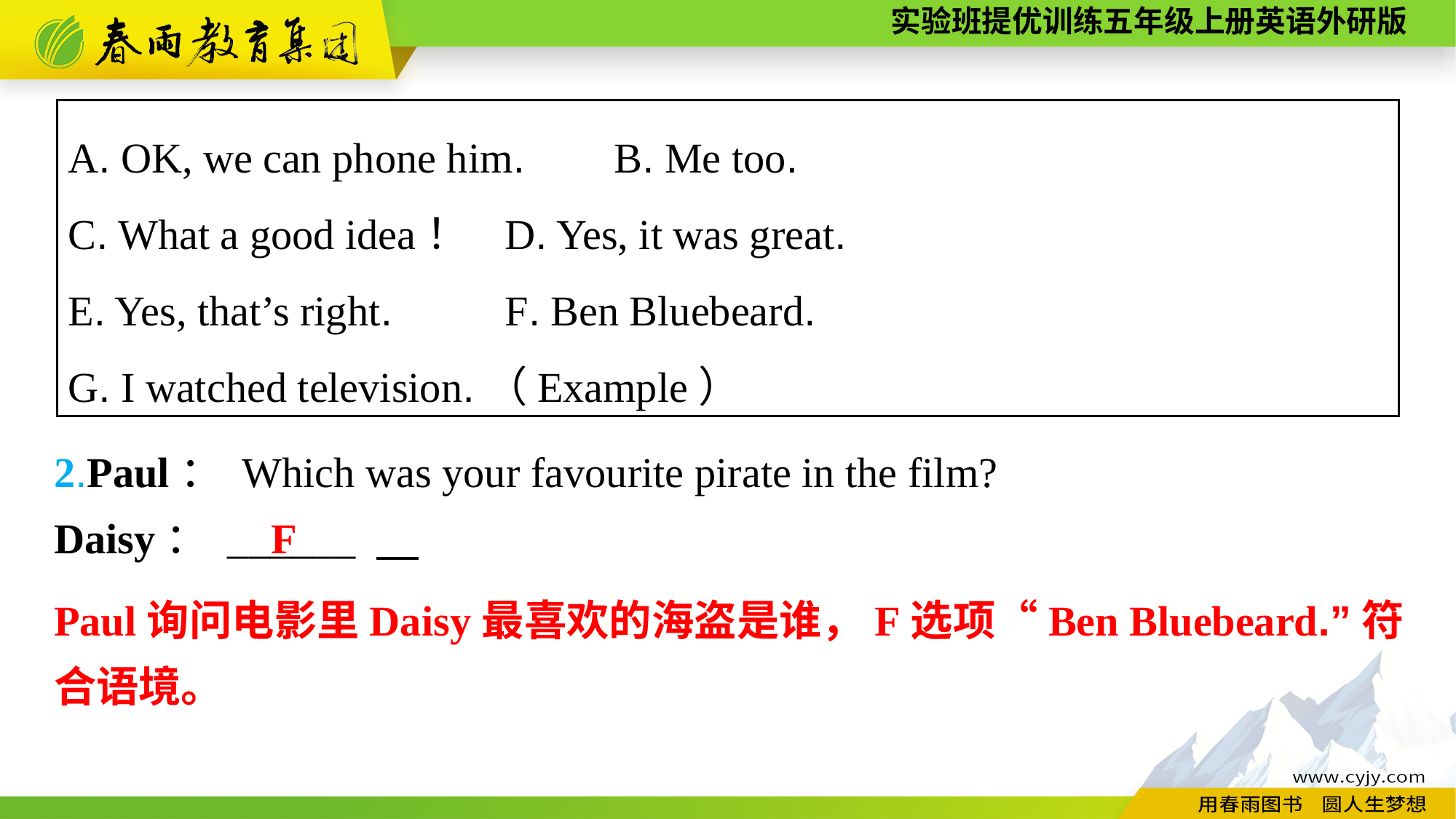

A. OK, we can phone him. 	B. Me too.
C. What a good idea！	D. Yes, it was great.
E. Yes, that’s right. 	F. Ben Bluebeard.
G. I watched television.（Example）
2.Paul： Which was your favourite pirate in the film?
Daisy： ______
F
Paul询问电影里Daisy最喜欢的海盗是谁，F选项“Ben Bluebeard.”符合语境。